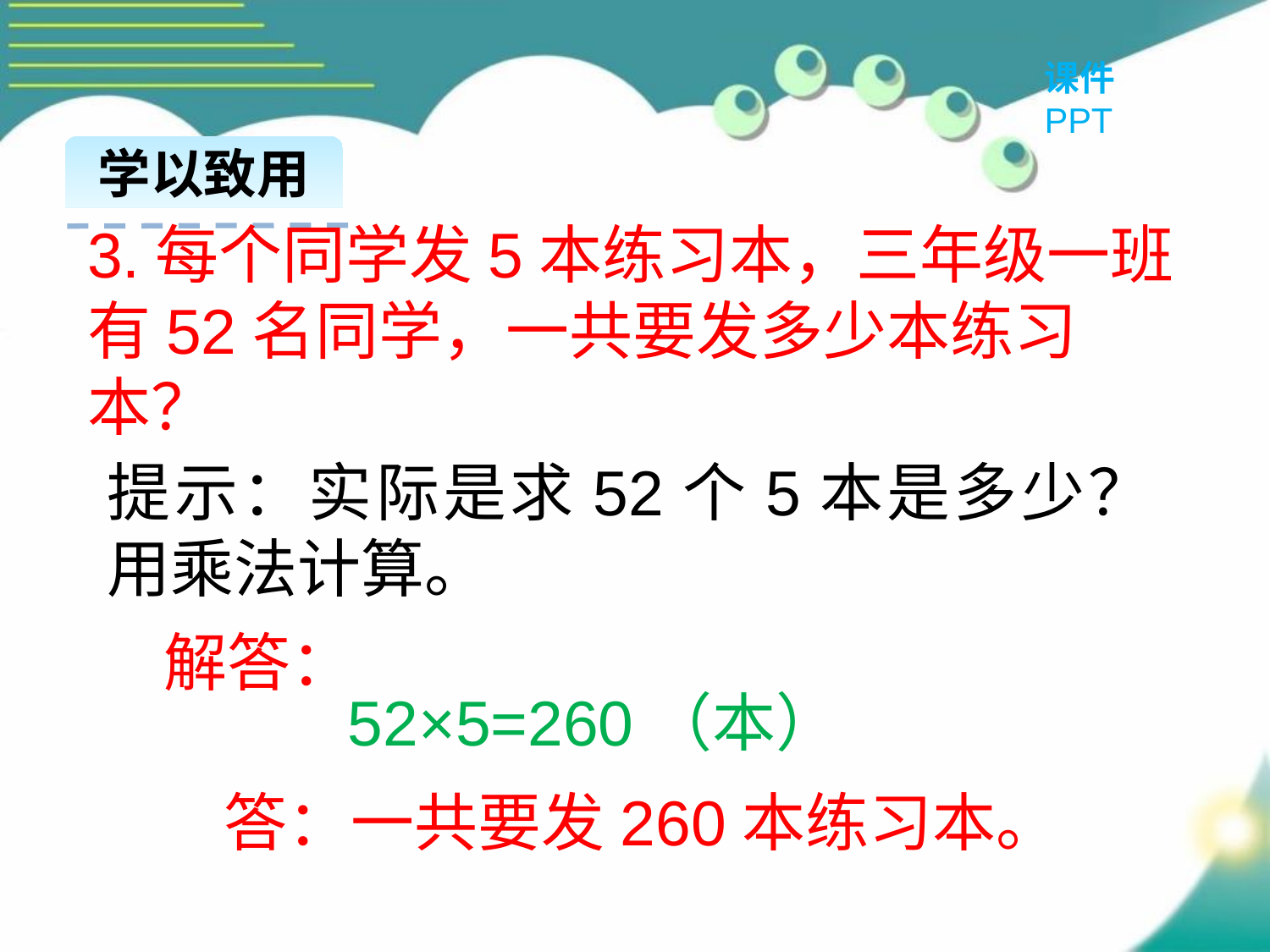

课件PPT
学以致用

3.每个同学发5本练习本，三年级一班有52名同学，一共要发多少本练习本？
提示：实际是求52个5本是多少？用乘法计算。
解答：
52×5=260（本）
答：一共要发260本练习本。